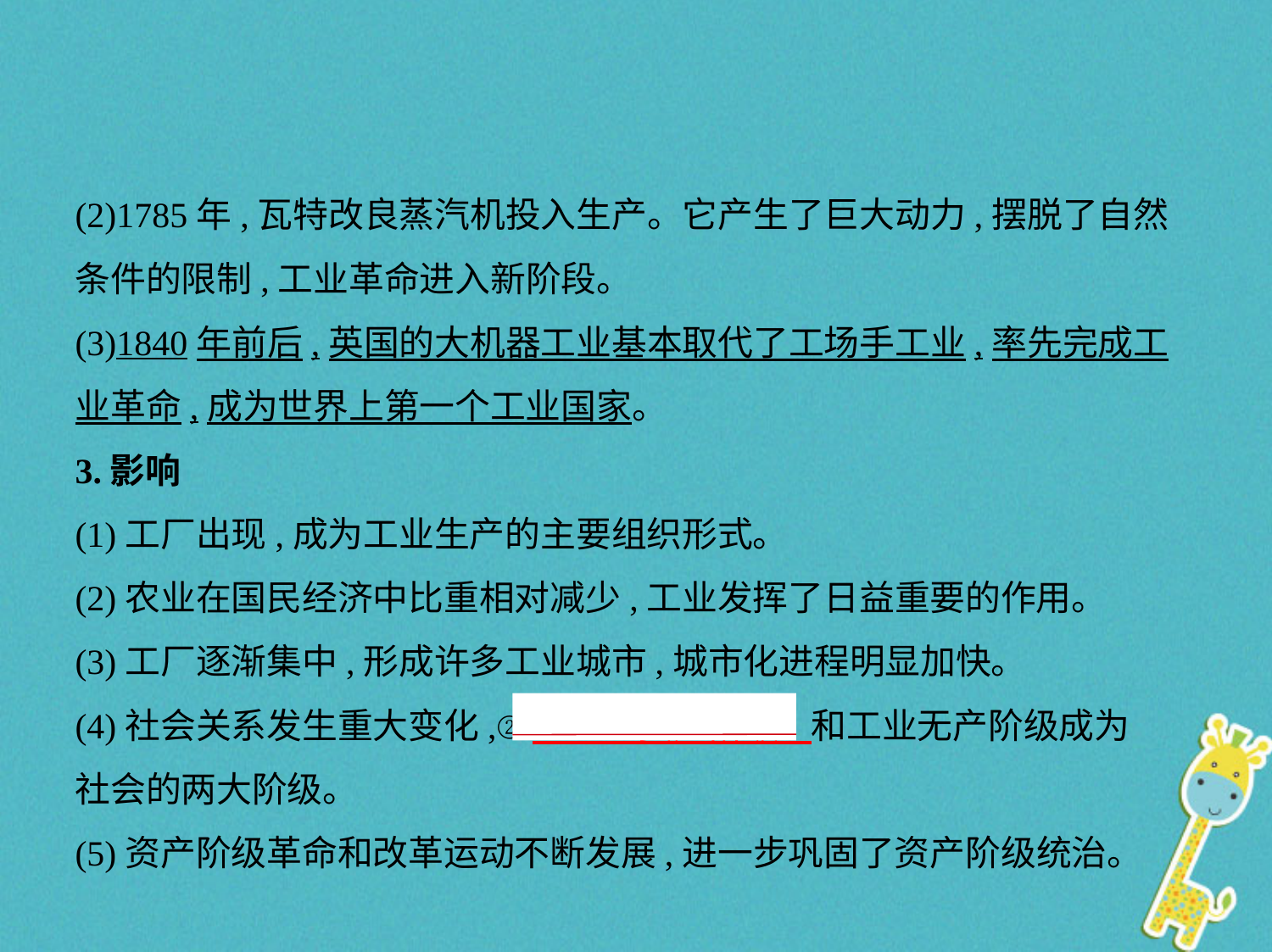

(2)1785年,瓦特改良蒸汽机投入生产。它产生了巨大动力,摆脱了自然
条件的限制,工业革命进入新阶段。
(3)1840年前后,英国的大机器工业基本取代了工场手工业,率先完成工
业革命,成为世界上第一个工业国家。
3.影响
(1)工厂出现,成为工业生产的主要组织形式。
(2)农业在国民经济中比重相对减少,工业发挥了日益重要的作用。
(3)工厂逐渐集中,形成许多工业城市,城市化进程明显加快。
(4)社会关系发生重大变化,②　工业资产阶级    和工业无产阶级成为
社会的两大阶级。
(5)资产阶级革命和改革运动不断发展,进一步巩固了资产阶级统治。